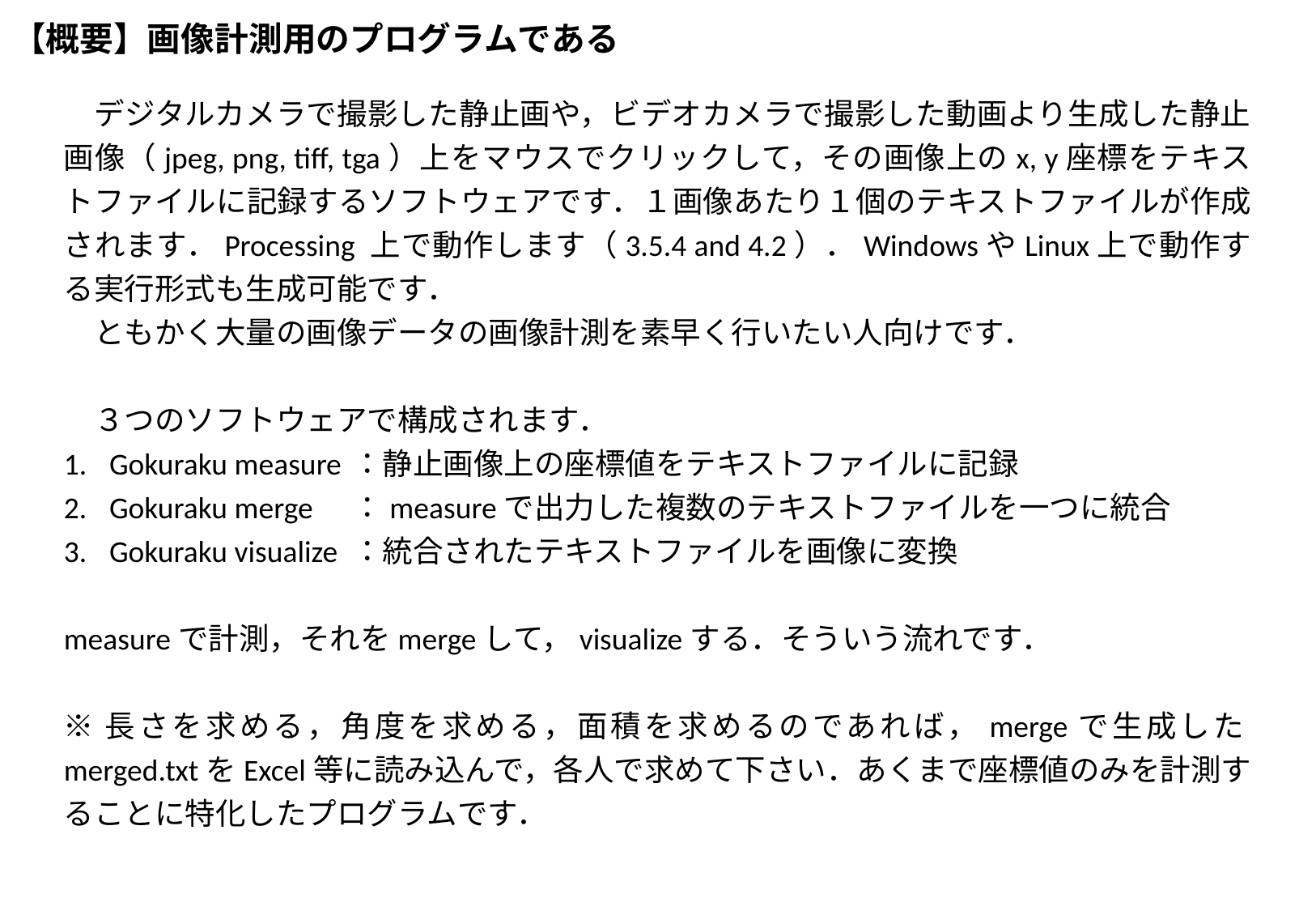

# 【概要】画像計測用のプログラムである
　デジタルカメラで撮影した静止画や，ビデオカメラで撮影した動画より生成した静止画像（jpeg, png, tiff, tga）上をマウスでクリックして，その画像上のx, y座標をテキストファイルに記録するソフトウェアです．１画像あたり１個のテキストファイルが作成されます．Processing 上で動作します（3.5.4 and 4.2）．WindowsやLinux上で動作する実行形式も生成可能です．
　ともかく大量の画像データの画像計測を素早く行いたい人向けです．

　３つのソフトウェアで構成されます．
Gokuraku measure	：静止画像上の座標値をテキストファイルに記録
Gokuraku merge   	：measureで出力した複数のテキストファイルを一つに統合
Gokuraku visualize	：統合されたテキストファイルを画像に変換

measureで計測，それをmergeして，visualizeする．そういう流れです．

※長さを求める，角度を求める，面積を求めるのであれば，mergeで生成したmerged.txtをExcel等に読み込んで，各人で求めて下さい．あくまで座標値のみを計測することに特化したプログラムです．